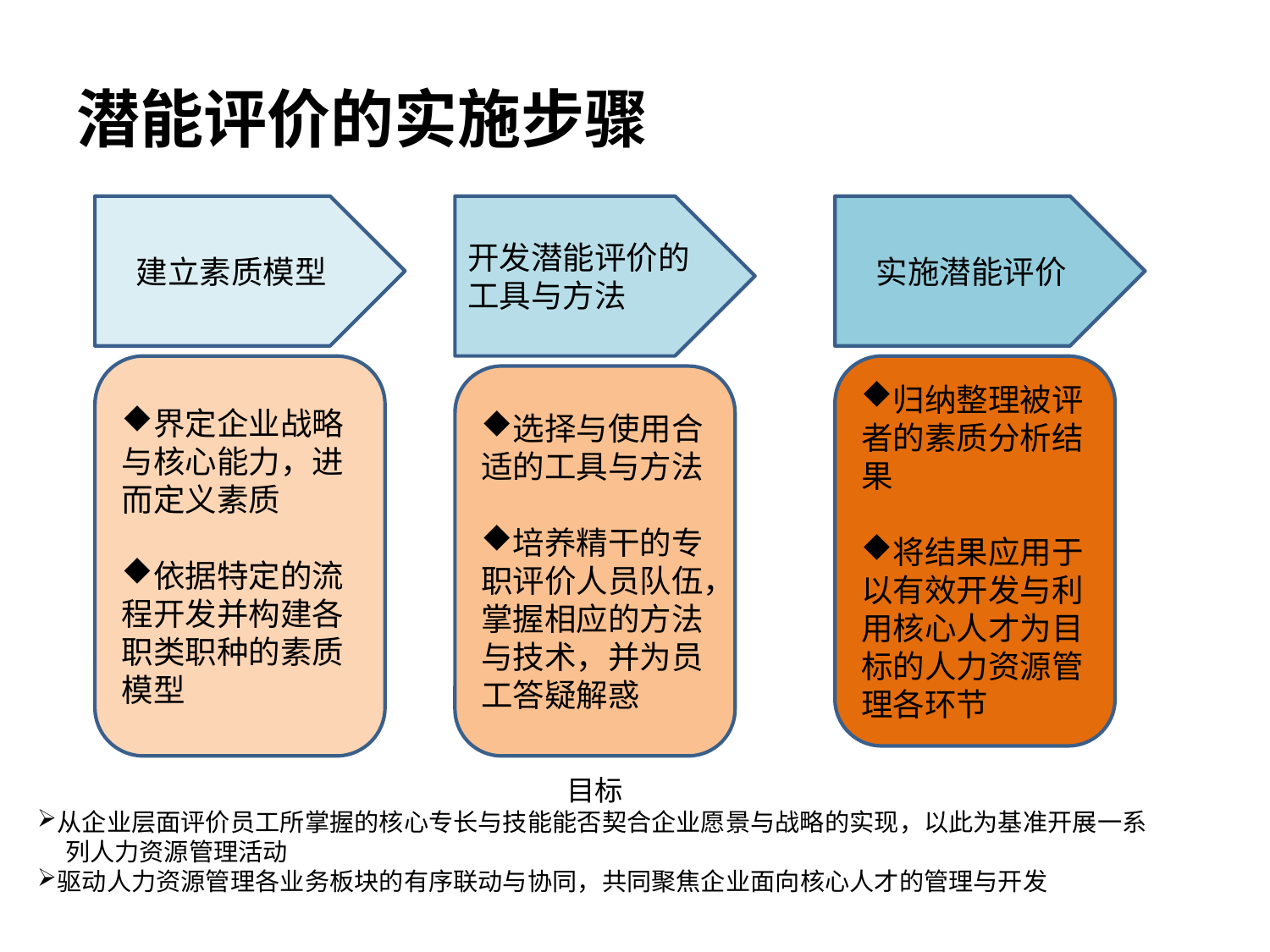

# 潜能评价的实施步骤
建立素质模型
开发潜能评价的工具与方法
实施潜能评价

界定企业战略与核心能力，进而定义素质

依据特定的流程开发并构建各职类职种的素质模型
归纳整理被评者的素质分析结果

将结果应用于以有效开发与利用核心人才为目标的人力资源管理各环节
选择与使用合适的工具与方法

培养精干的专职评价人员队伍，掌握相应的方法与技术，并为员工答疑解惑
目标
从企业层面评价员工所掌握的核心专长与技能能否契合企业愿景与战略的实现，以此为基准开展一系
    列人力资源管理活动
驱动人力资源管理各业务板块的有序联动与协同，共同聚焦企业面向核心人才的管理与开发